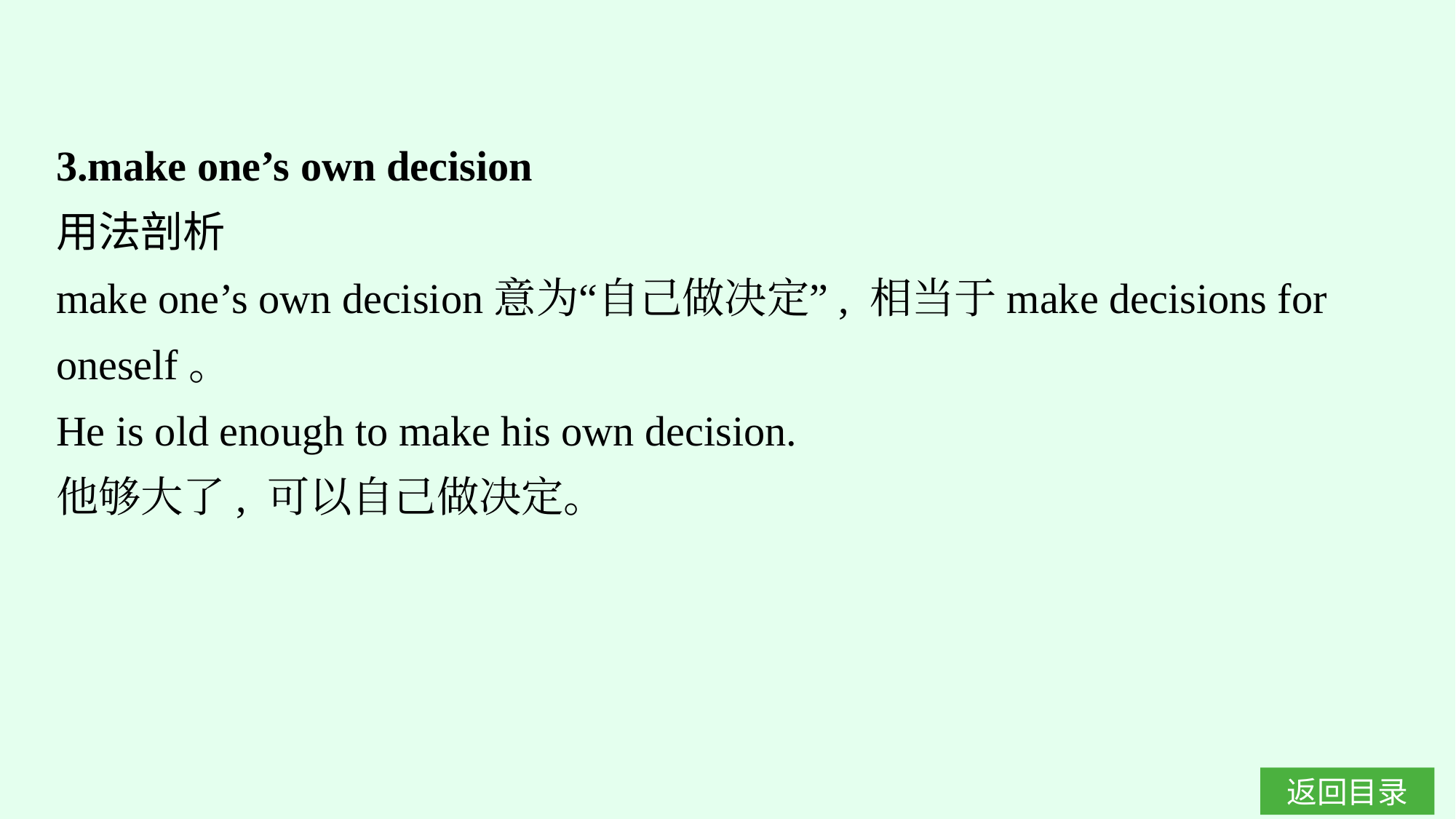

3.make one’s own decision
用法剖析
make one’s own decision意为“自己做决定”, 相当于make decisions for oneself。
He is old enough to make his own decision.
他够大了, 可以自己做决定。